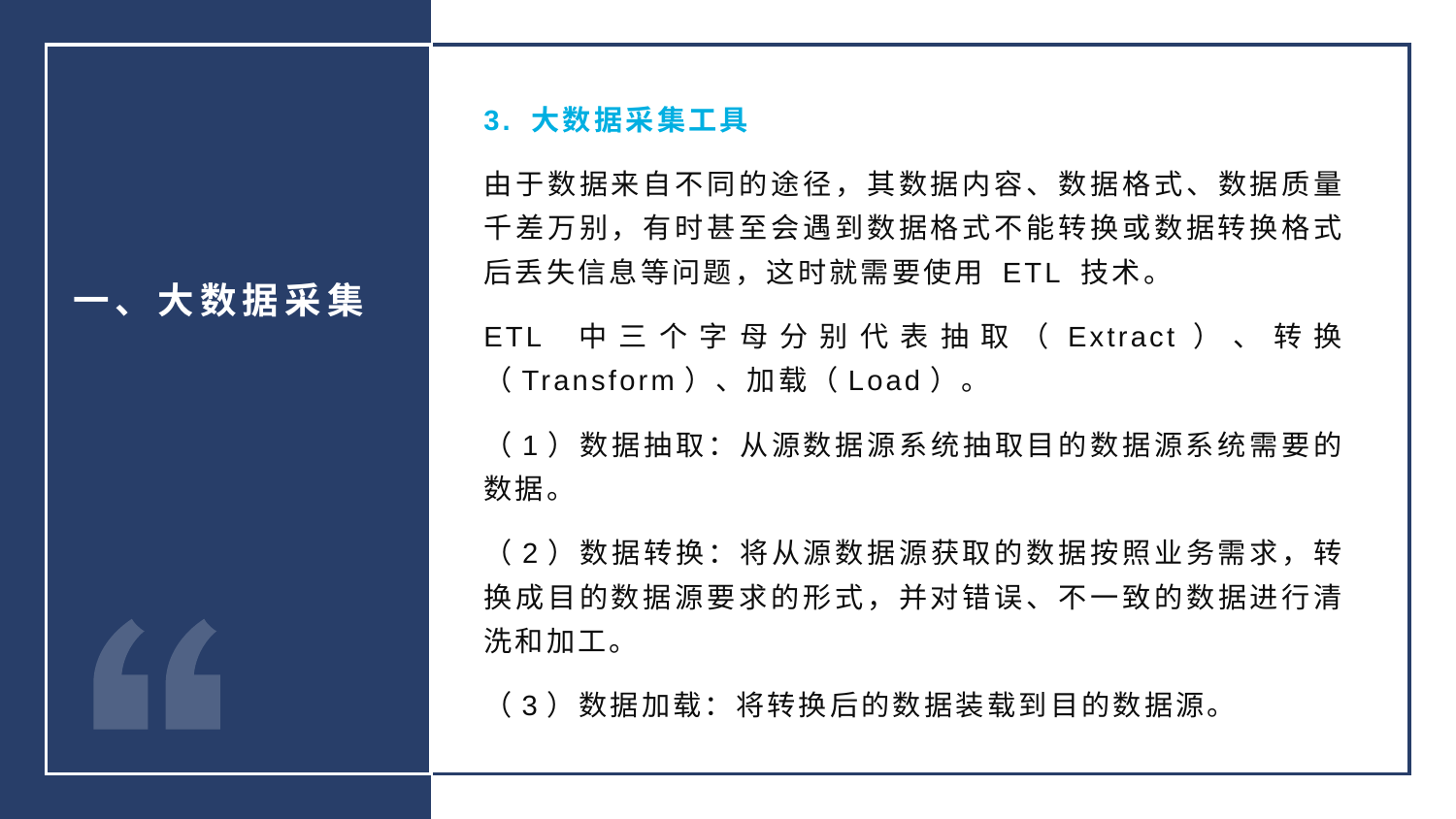

3. 大数据采集工具
由于数据来自不同的途径，其数据内容、数据格式、数据质量千差万别，有时甚至会遇到数据格式不能转换或数据转换格式后丢失信息等问题，这时就需要使用 ETL 技术。
ETL 中三个字母分别代表抽取（Extract）、转换（Transform）、加载（Load）。
（1）数据抽取：从源数据源系统抽取目的数据源系统需要的数据。
（2）数据转换：将从源数据源获取的数据按照业务需求，转换成目的数据源要求的形式，并对错误、不一致的数据进行清洗和加工。
（3）数据加载：将转换后的数据装载到目的数据源。
一、大数据采集